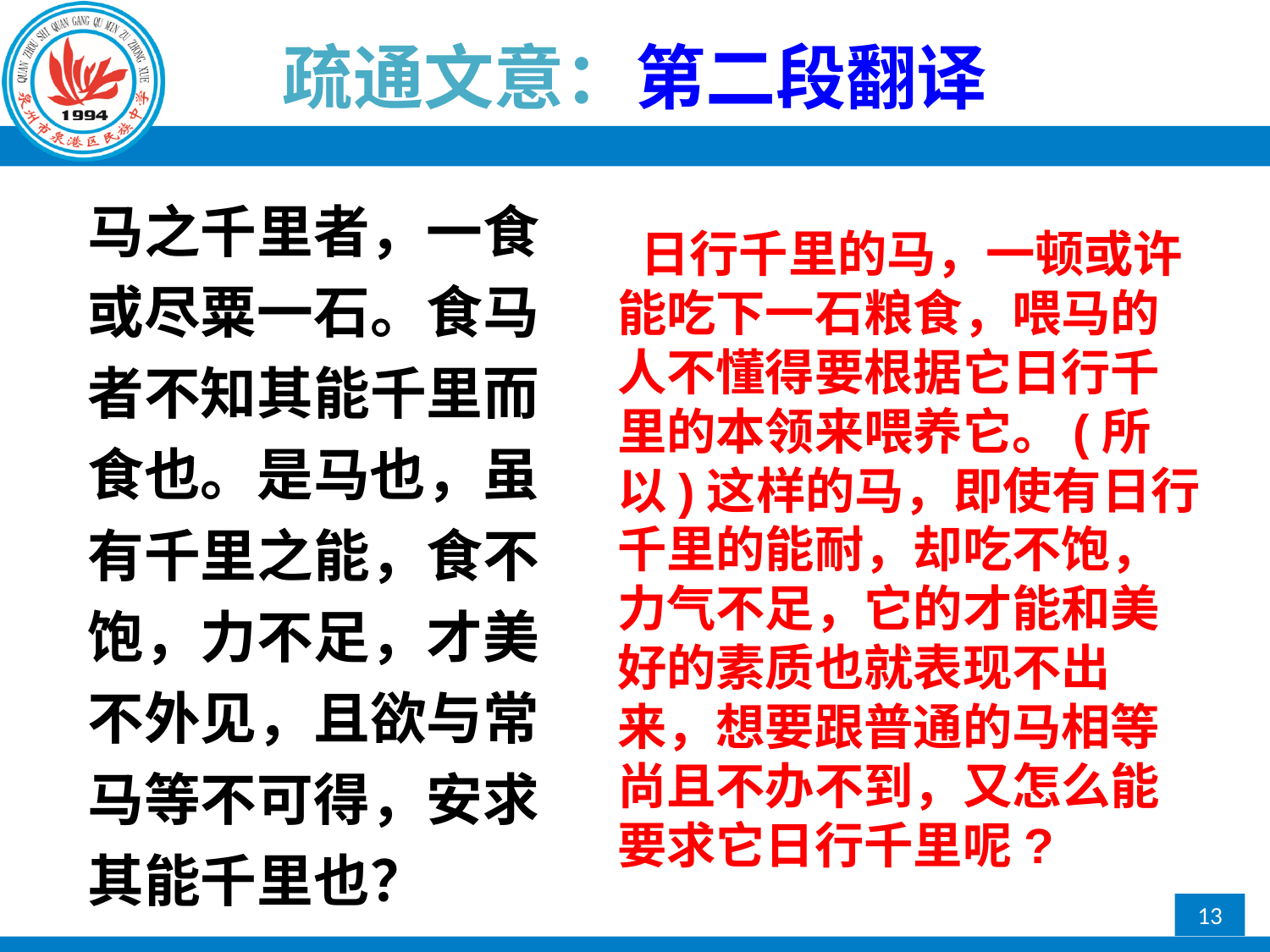

# 疏通文意：第二段翻译
马之千里者，一食或尽粟一石。食马者不知其能千里而食也。是马也，虽有千里之能，食不饱，力不足，才美不外见，且欲与常马等不可得，安求其能千里也？
 日行千里的马，一顿或许能吃下一石粮食，喂马的人不懂得要根据它日行千里的本领来喂养它。(所以)这样的马，即使有日行千里的能耐，却吃不饱，力气不足，它的才能和美好的素质也就表现不出来，想要跟普通的马相等尚且不办不到，又怎么能要求它日行千里呢?